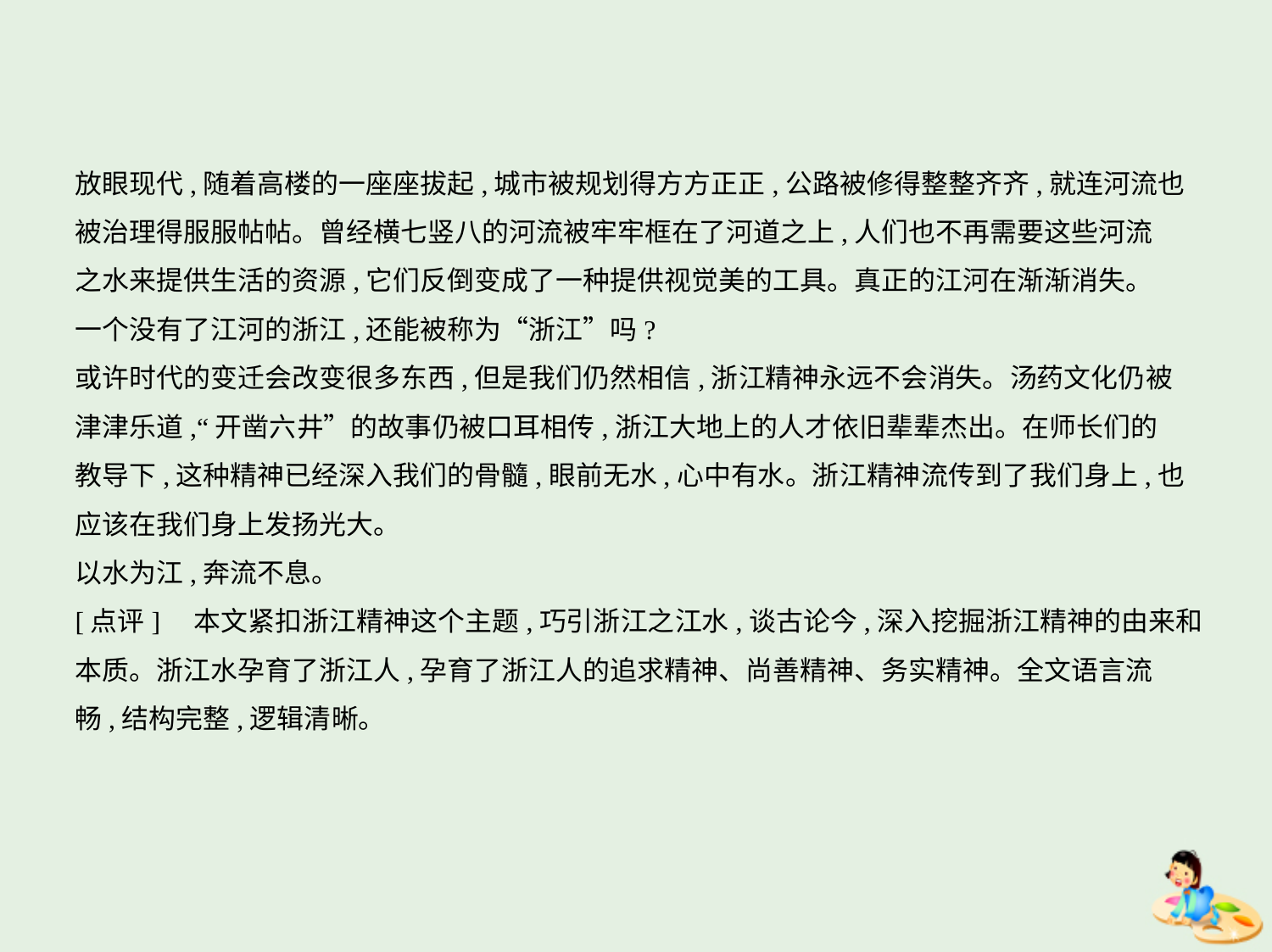

放眼现代,随着高楼的一座座拔起,城市被规划得方方正正,公路被修得整整齐齐,就连河流也
被治理得服服帖帖。曾经横七竖八的河流被牢牢框在了河道之上,人们也不再需要这些河流
之水来提供生活的资源,它们反倒变成了一种提供视觉美的工具。真正的江河在渐渐消失。
一个没有了江河的浙江,还能被称为“浙江”吗?
或许时代的变迁会改变很多东西,但是我们仍然相信,浙江精神永远不会消失。汤药文化仍被
津津乐道,“开凿六井”的故事仍被口耳相传,浙江大地上的人才依旧辈辈杰出。在师长们的
教导下,这种精神已经深入我们的骨髓,眼前无水,心中有水。浙江精神流传到了我们身上,也
应该在我们身上发扬光大。
以水为江,奔流不息。
[点评]　本文紧扣浙江精神这个主题,巧引浙江之江水,谈古论今,深入挖掘浙江精神的由来和
本质。浙江水孕育了浙江人,孕育了浙江人的追求精神、尚善精神、务实精神。全文语言流
畅,结构完整,逻辑清晰。